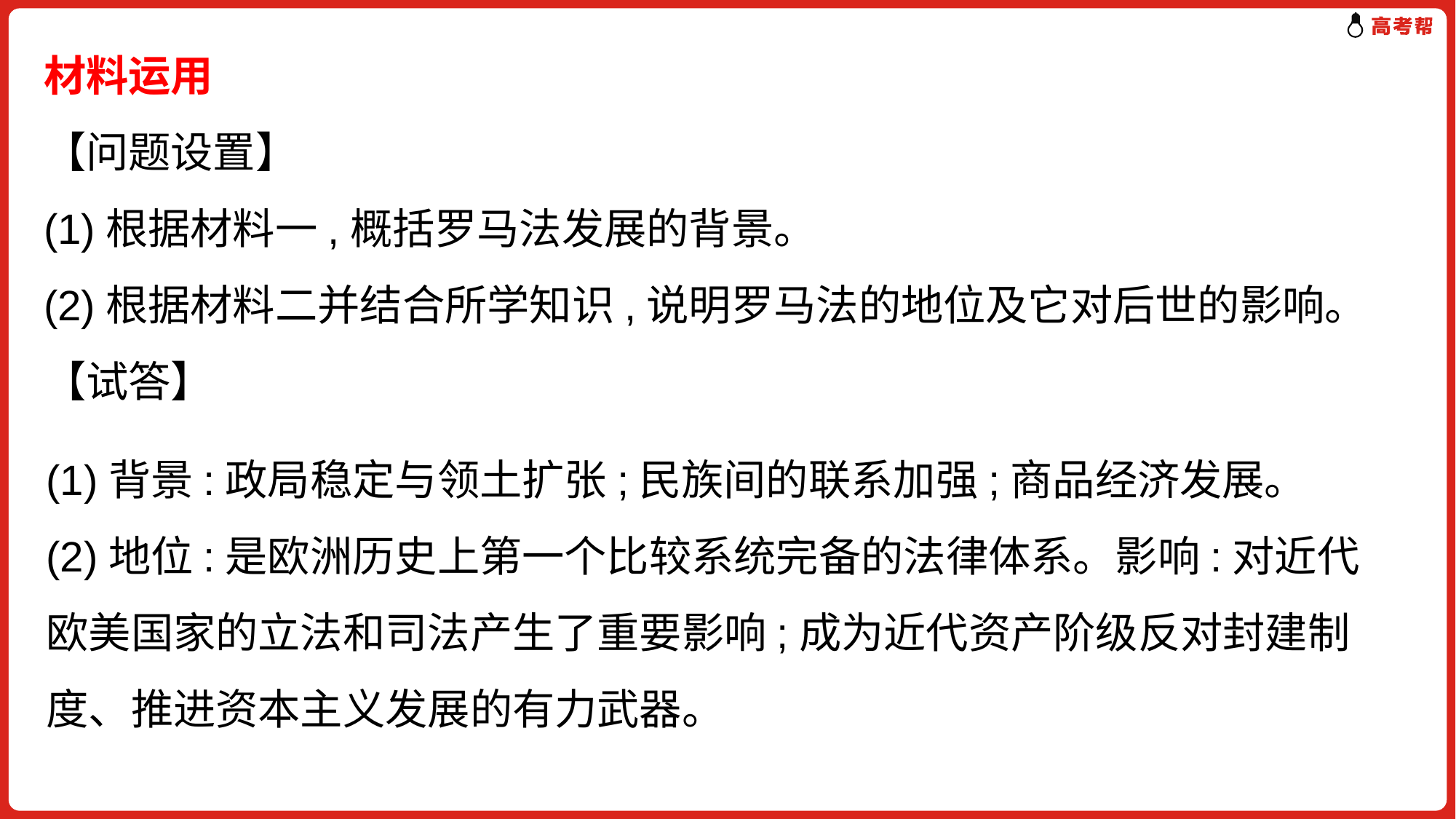

材料运用
【问题设置】
(1)根据材料一,概括罗马法发展的背景。
(2)根据材料二并结合所学知识,说明罗马法的地位及它对后世的影响。
【试答】
(1)背景:政局稳定与领土扩张;民族间的联系加强;商品经济发展。
(2)地位:是欧洲历史上第一个比较系统完备的法律体系。影响:对近代欧美国家的立法和司法产生了重要影响;成为近代资产阶级反对封建制度、推进资本主义发展的有力武器。